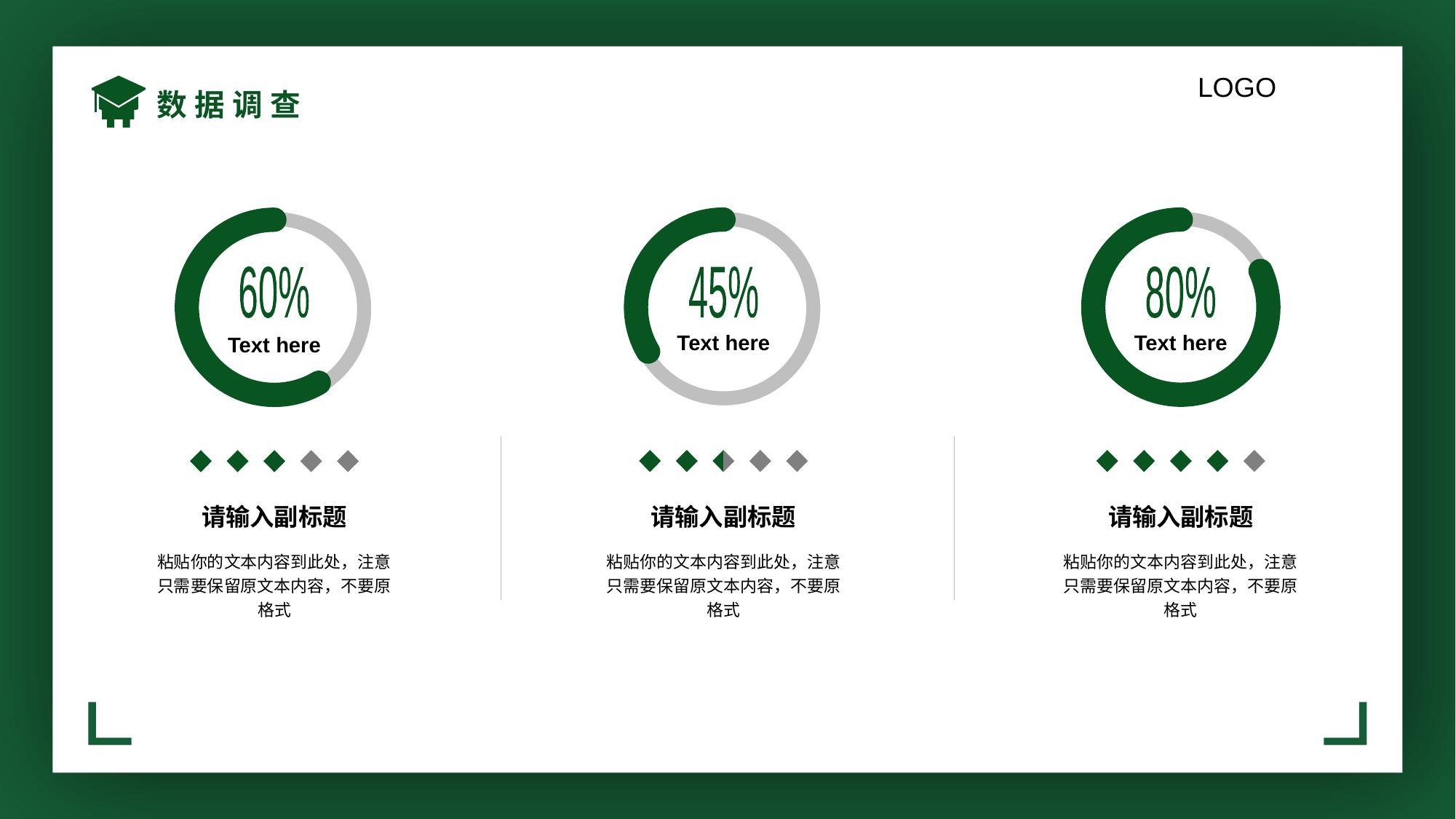

数据调查

45%
Text here

请输入副标题
粘贴你的文本内容到此处，注意只需要保留原文本内容，不要原格式

80%
Text here

请输入副标题
粘贴你的文本内容到此处，注意只需要保留原文本内容，不要原格式

60%
Text here

请输入副标题
粘贴你的文本内容到此处，注意只需要保留原文本内容，不要原格式